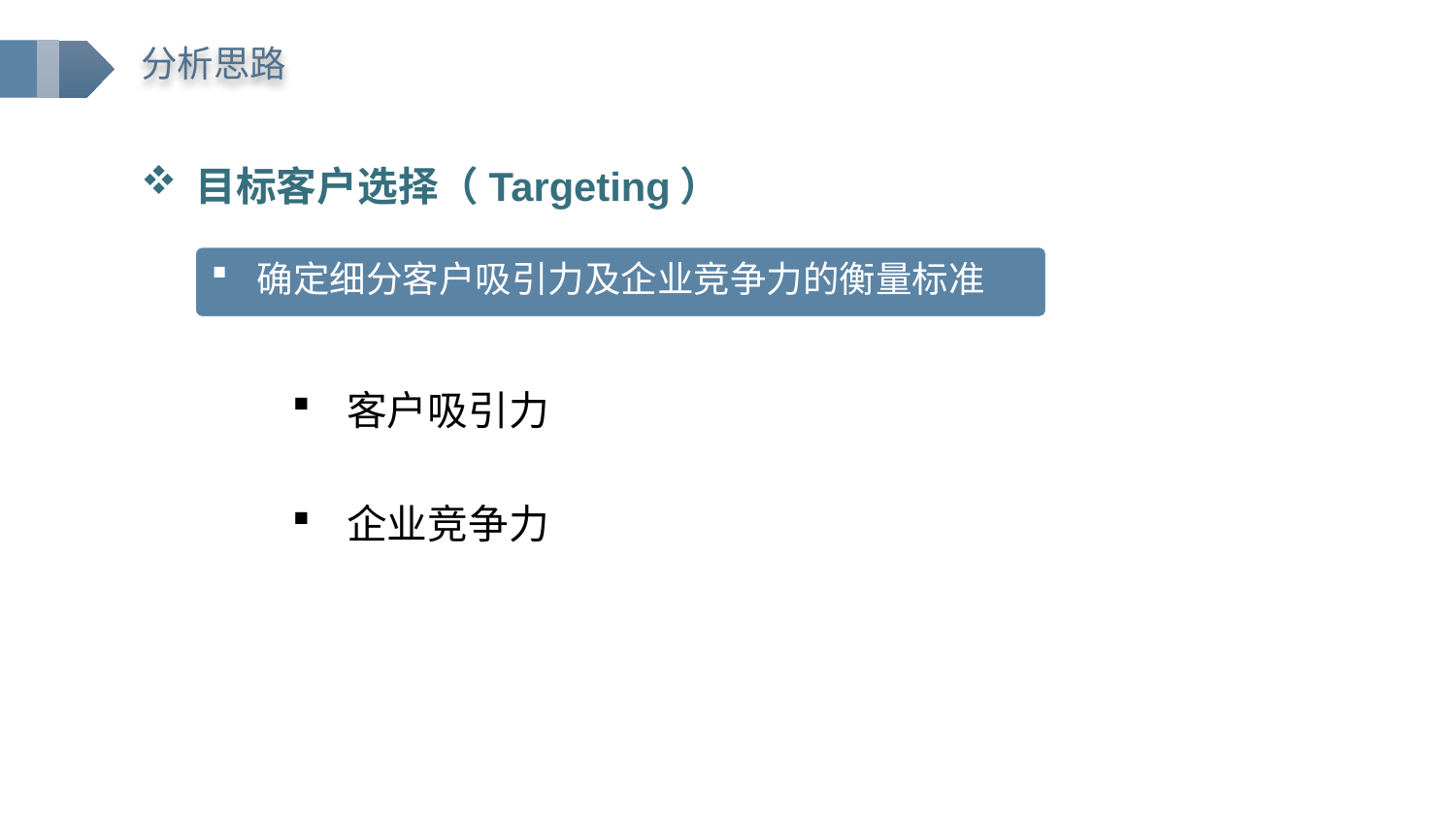

分析思路

目标客户选择（Targeting）
确定细分客户吸引力及企业竞争力的衡量标准
客户吸引力
企业竞争力